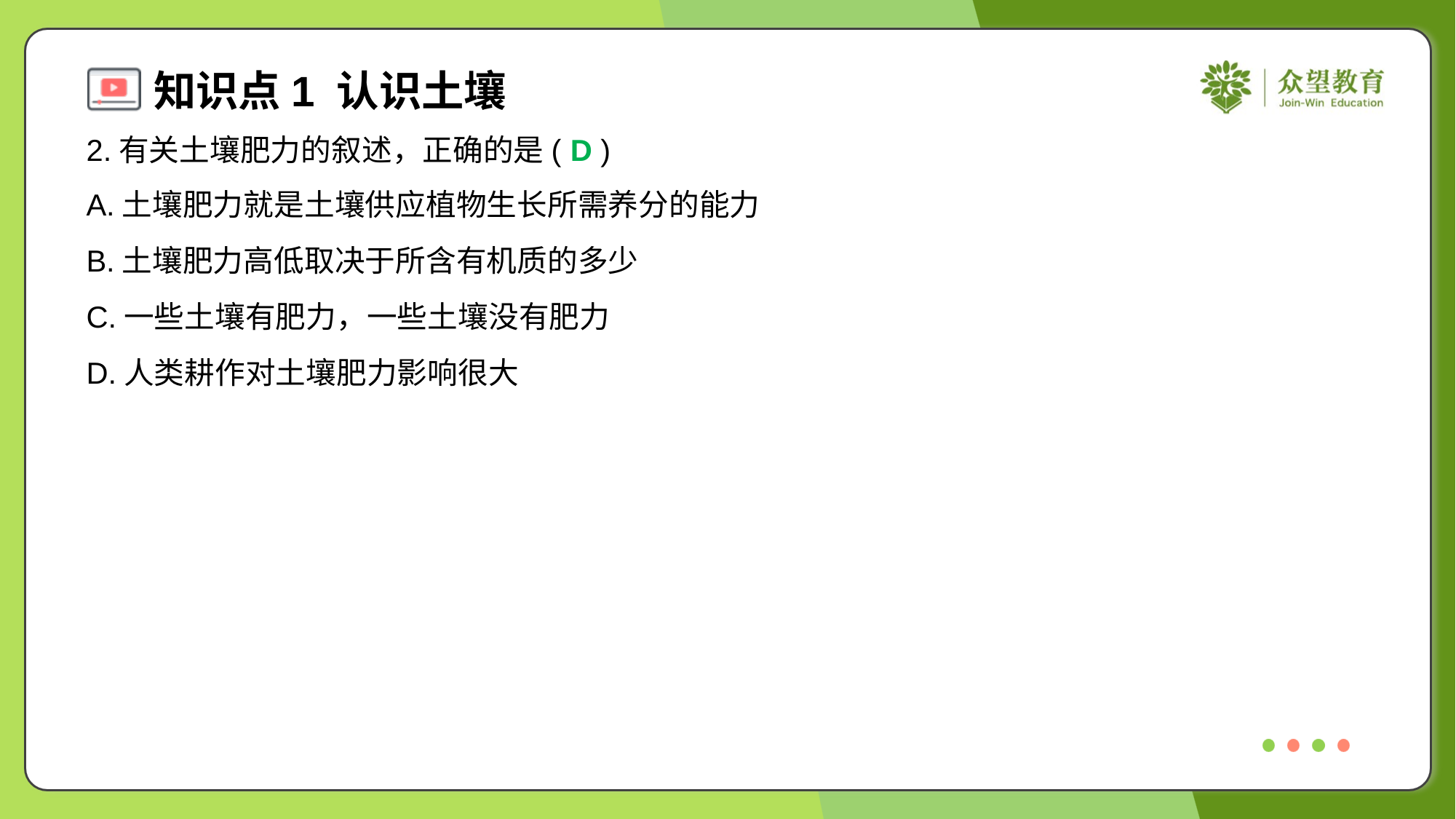

2.有关土壤肥力的叙述，正确的是(     )
D
A.土壤肥力就是土壤供应植物生长所需养分的能力
B.土壤肥力高低取决于所含有机质的多少
C.一些土壤有肥力，一些土壤没有肥力
D.人类耕作对土壤肥力影响很大